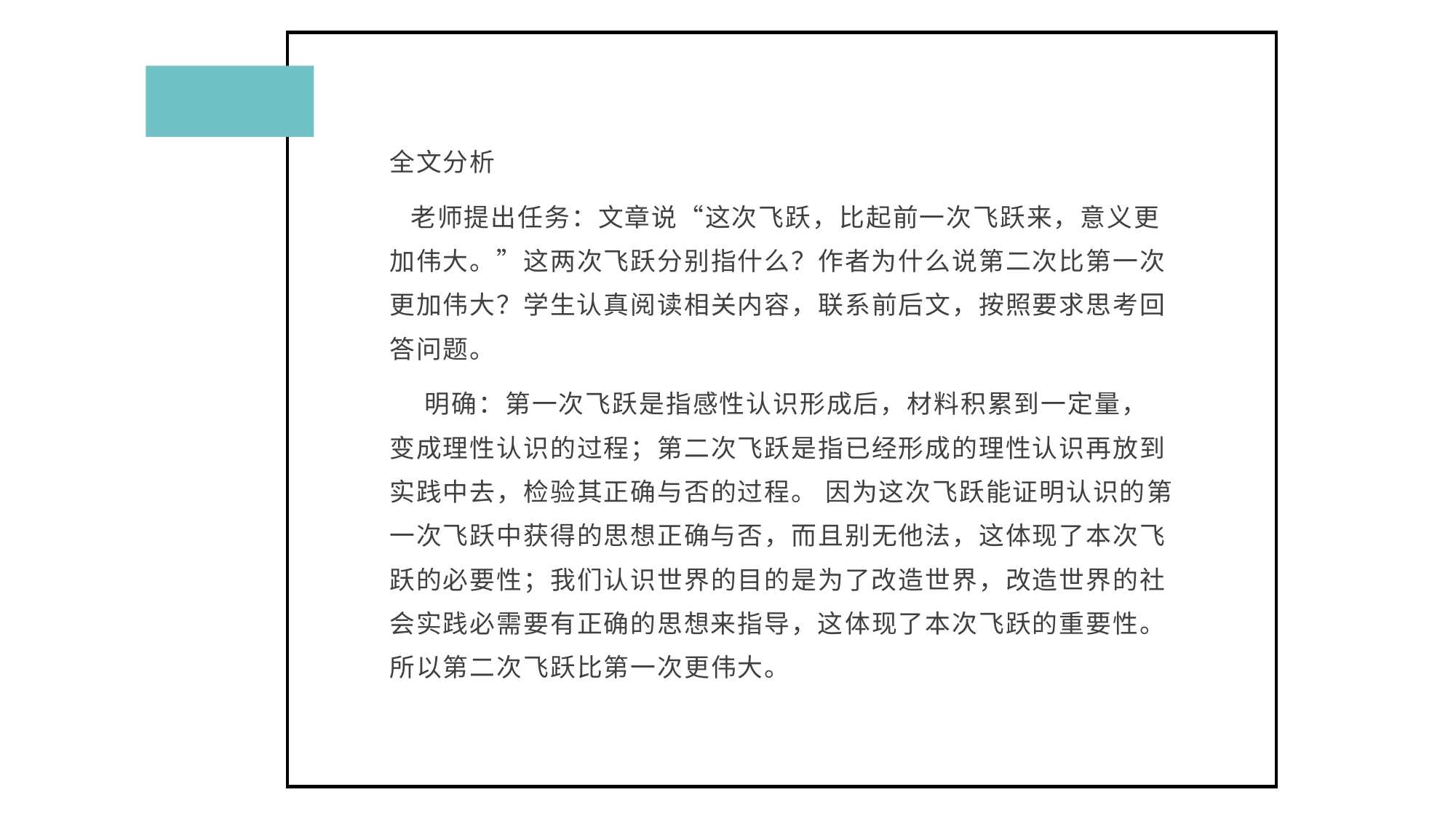

全文分析
  老师提出任务：文章说“这次飞跃，比起前一次飞跃来，意义更加伟大。”这两次飞跃分别指什么？作者为什么说第二次比第一次更加伟大？学生认真阅读相关内容，联系前后文，按照要求思考回答问题。
    明确：第一次飞跃是指感性认识形成后，材料积累到一定量，变成理性认识的过程；第二次飞跃是指已经形成的理性认识再放到实践中去，检验其正确与否的过程。 因为这次飞跃能证明认识的第一次飞跃中获得的思想正确与否，而且别无他法，这体现了本次飞跃的必要性；我们认识世界的目的是为了改造世界，改造世界的社会实践必需要有正确的思想来指导，这体现了本次飞跃的重要性。所以第二次飞跃比第一次更伟大。